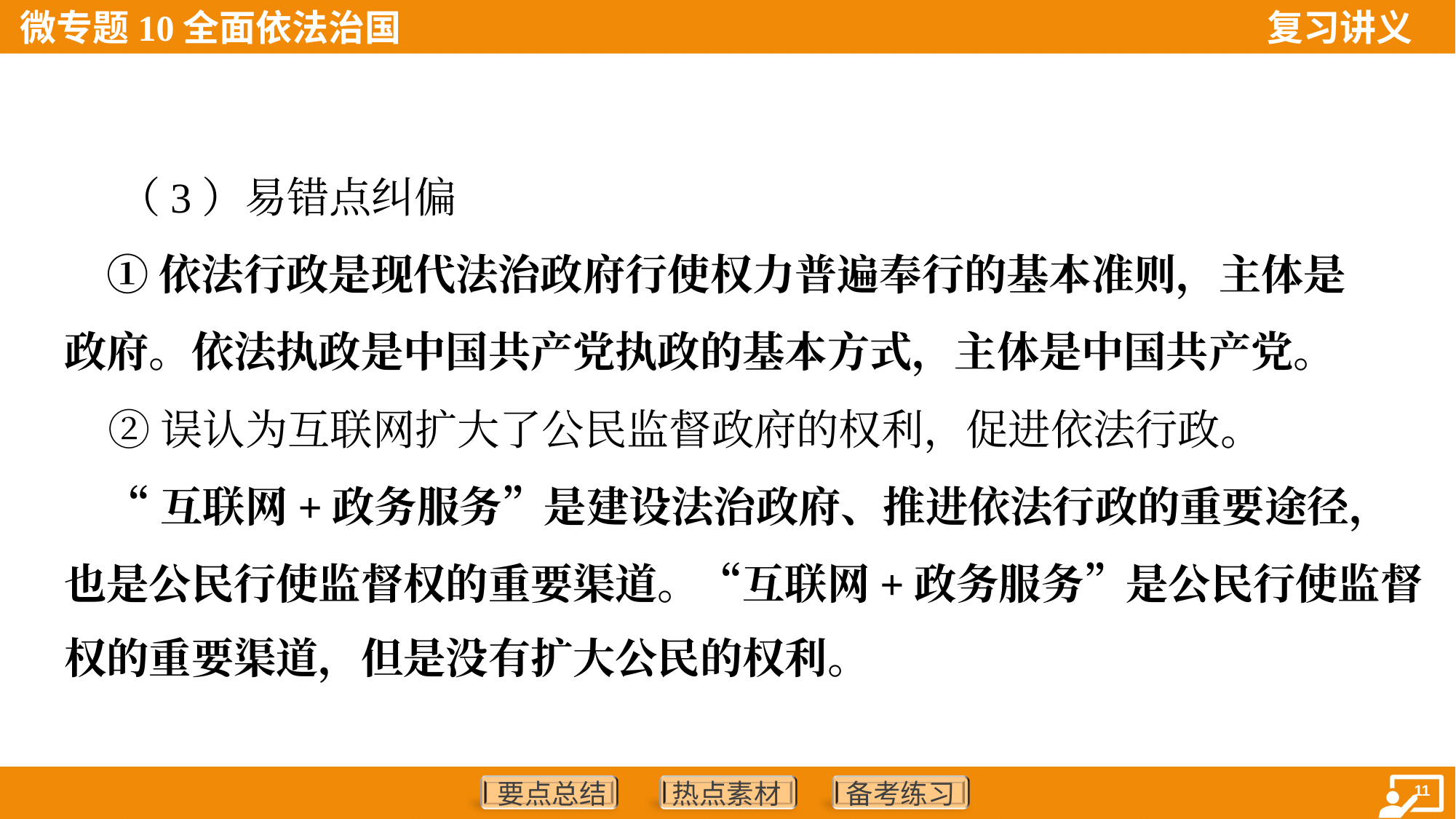

（3）易错点纠偏
    ①依法行政是现代法治政府行使权力普遍奉行的基本准则，主体是
政府。依法执政是中国共产党执政的基本方式，主体是中国共产党。
    ②误认为互联网扩大了公民监督政府的权利，促进依法行政。
    “互联网+政务服务”是建设法治政府、推进依法行政的重要途径，
也是公民行使监督权的重要渠道。“互联网+政务服务”是公民行使监督
权的重要渠道，但是没有扩大公民的权利。